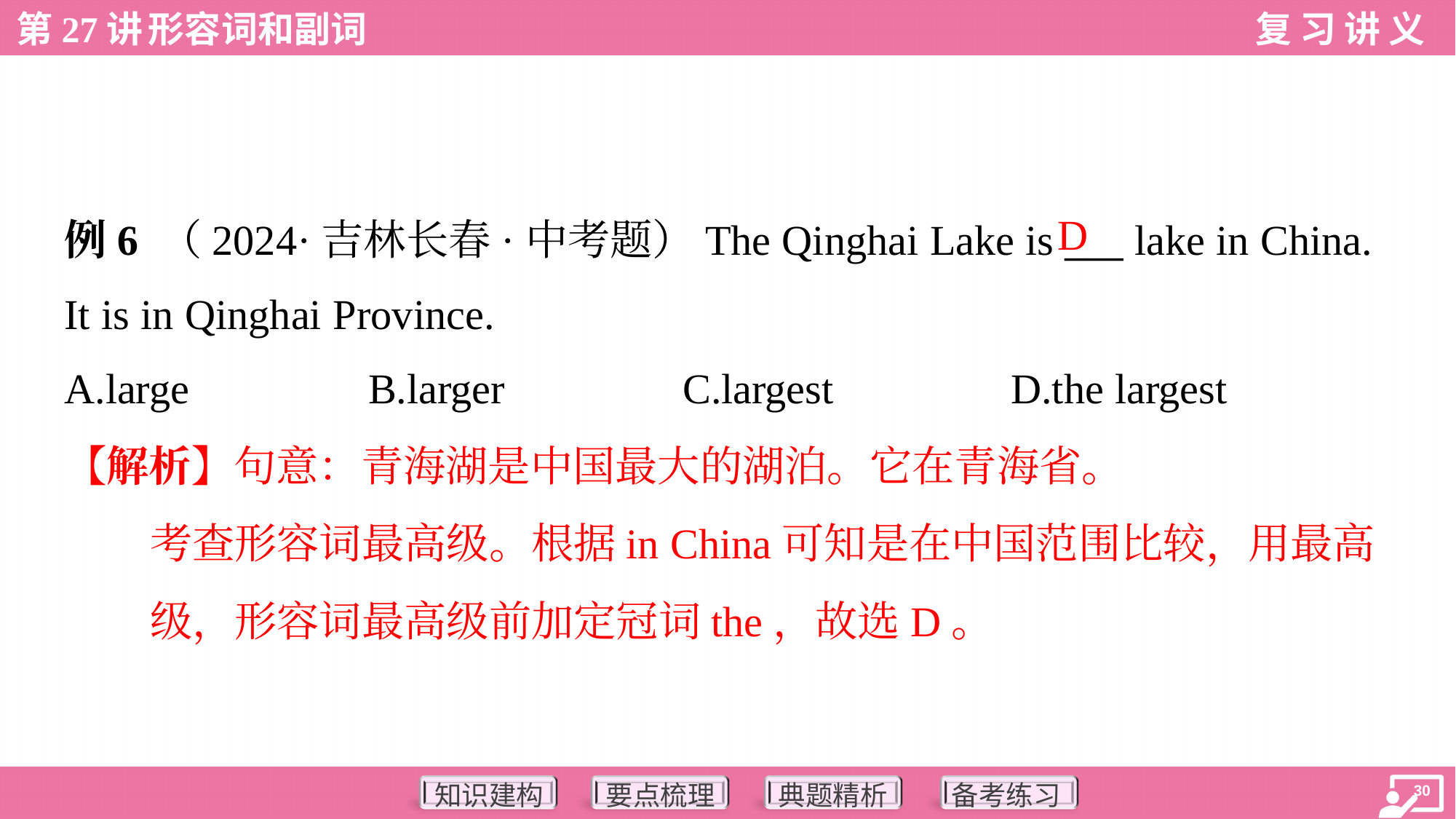

D
例6 （2024·吉林长春·中考题）The Qinghai Lake is ___ lake in China.
It is in Qinghai Province.
A.large	B.larger	C.largest	D.the largest
【解析】句意：青海湖是中国最大的湖泊。它在青海省。
考查形容词最高级。根据in China可知是在中国范围比较，用最高
级，形容词最高级前加定冠词the，故选D。